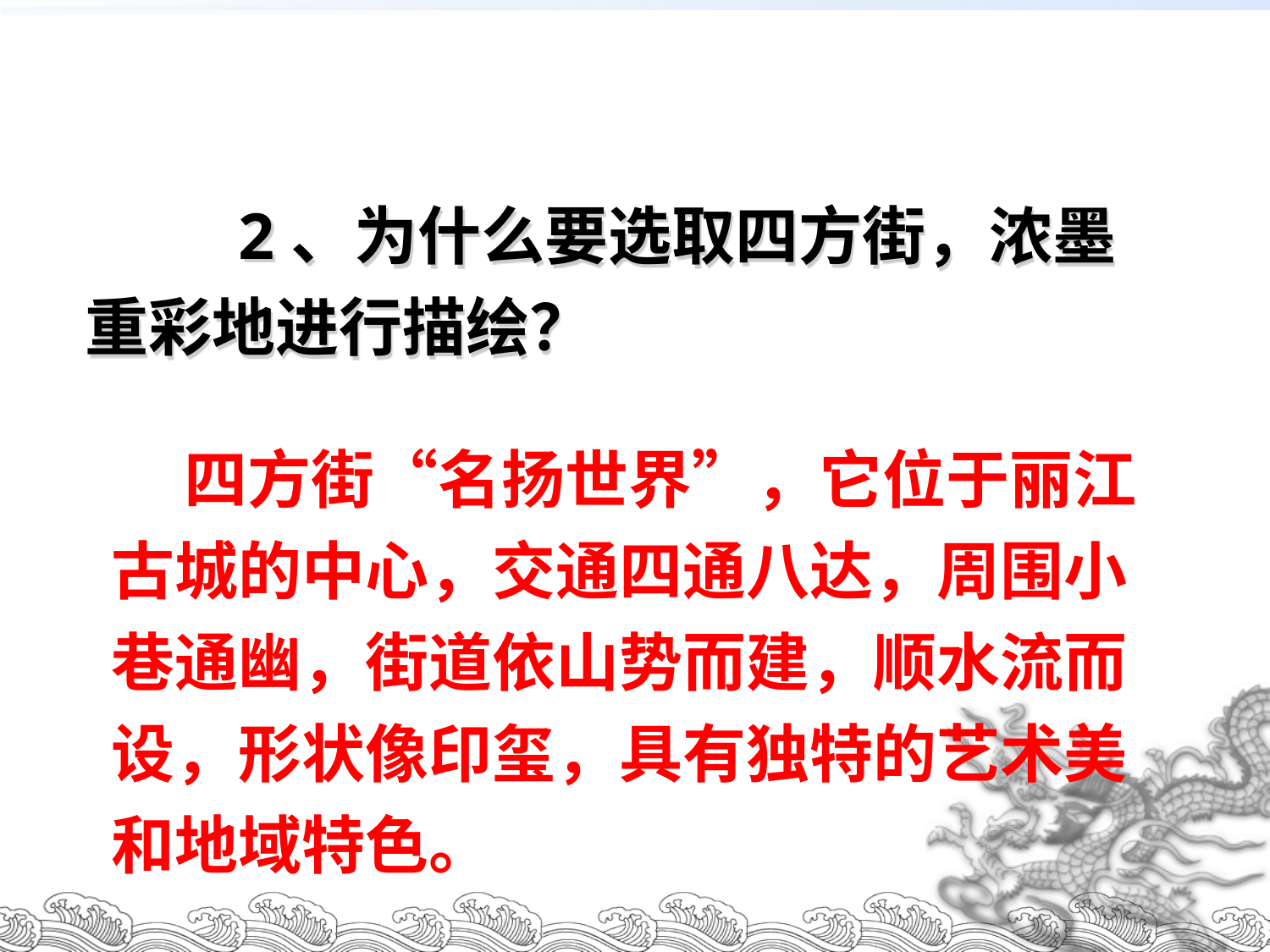

2、为什么要选取四方街，浓墨重彩地进行描绘？
    四方街“名扬世界”，它位于丽江古城的中心，交通四通八达，周围小巷通幽，街道依山势而建，顺水流而设，形状像印玺，具有独特的艺术美和地域特色。